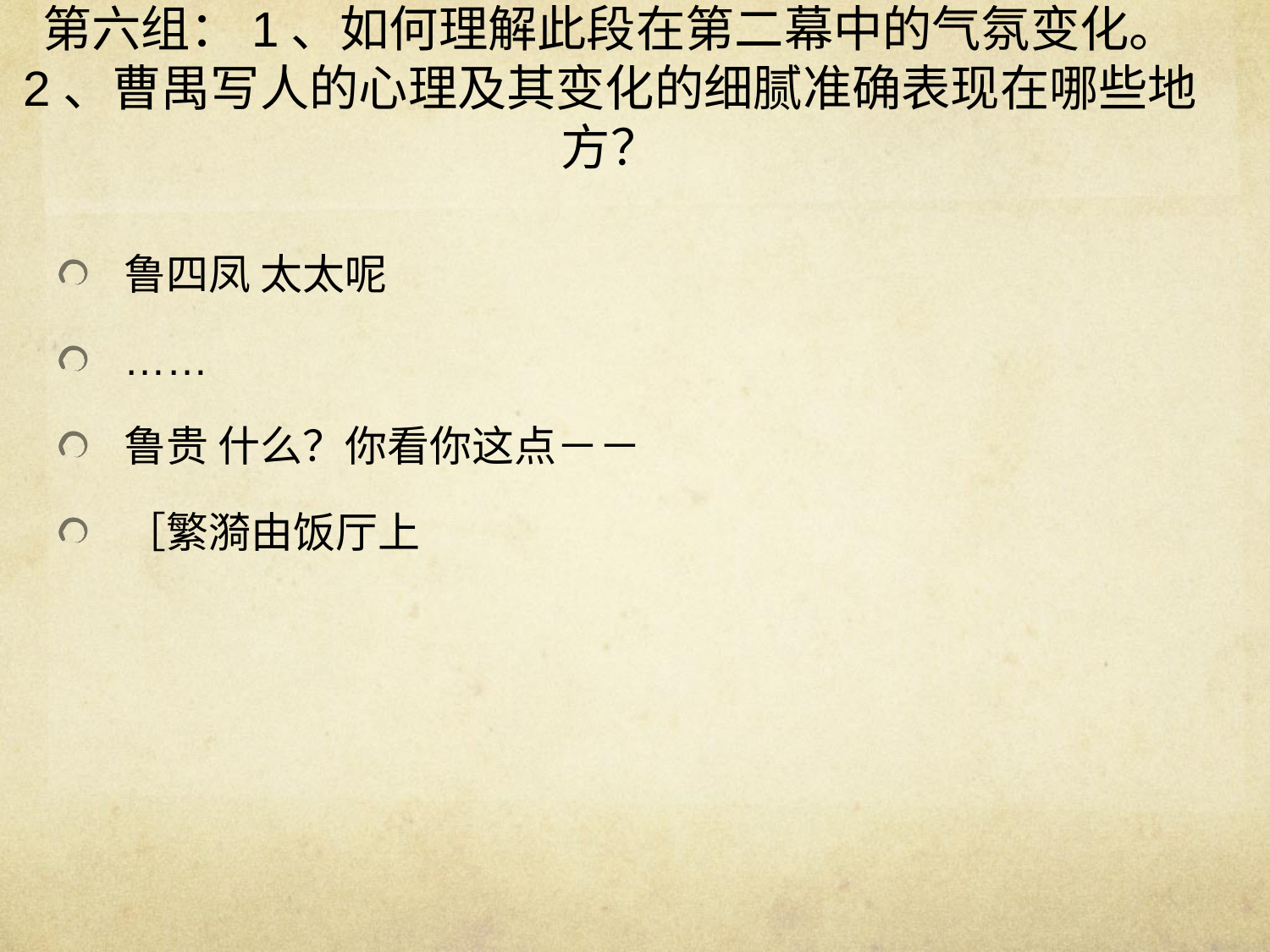

# 第六组：1、如何理解此段在第二幕中的气氛变化。 2、曹禺写人的心理及其变化的细腻准确表现在哪些地方？
鲁四凤 太太呢
……
鲁贵 什么？你看你这点－－
［繁漪由饭厅上